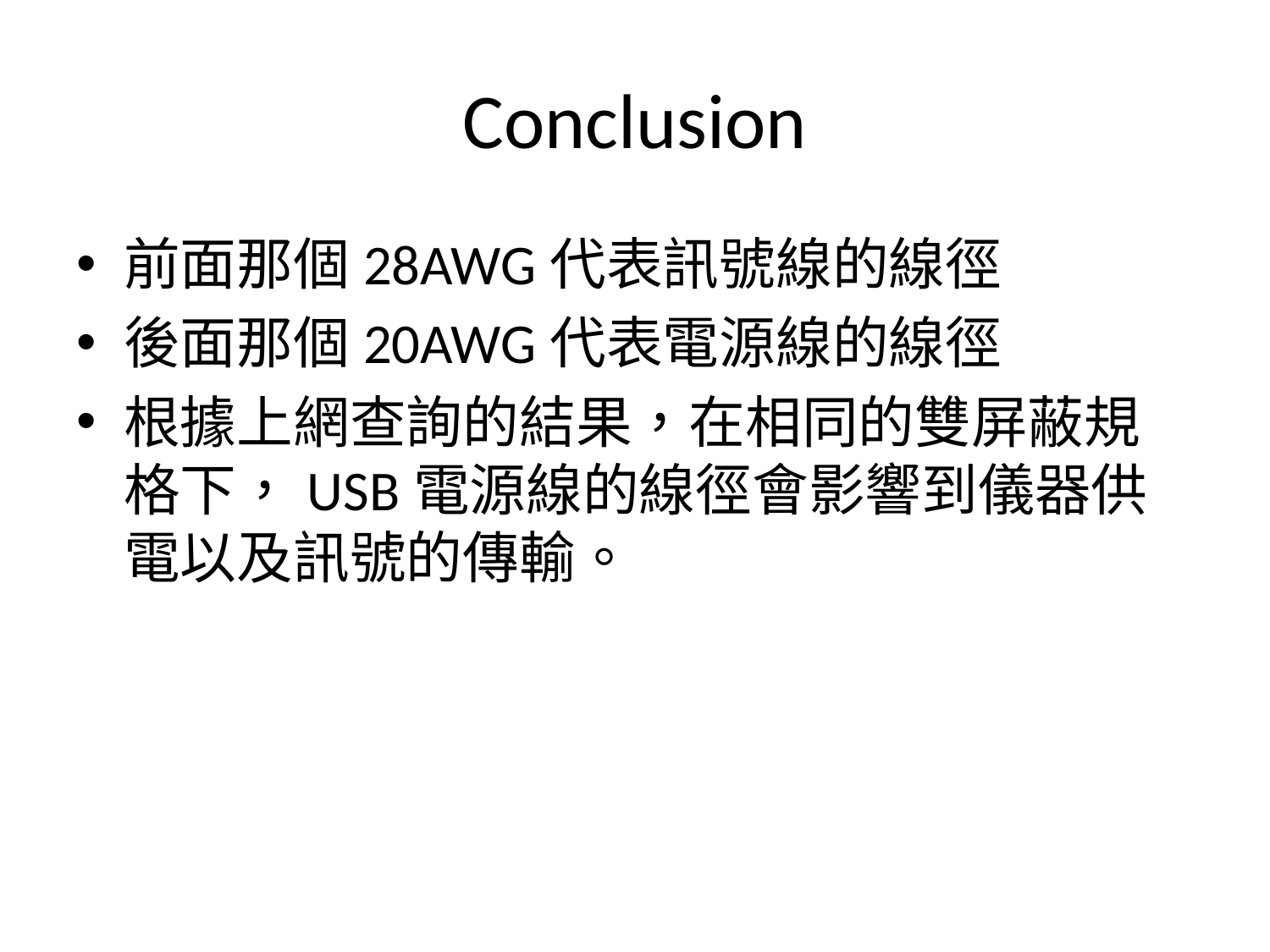

# Conclusion
前面那個28AWG代表訊號線的線徑
後面那個20AWG代表電源線的線徑
根據上網查詢的結果，在相同的雙屏蔽規格下，USB電源線的線徑會影響到儀器供電以及訊號的傳輸。